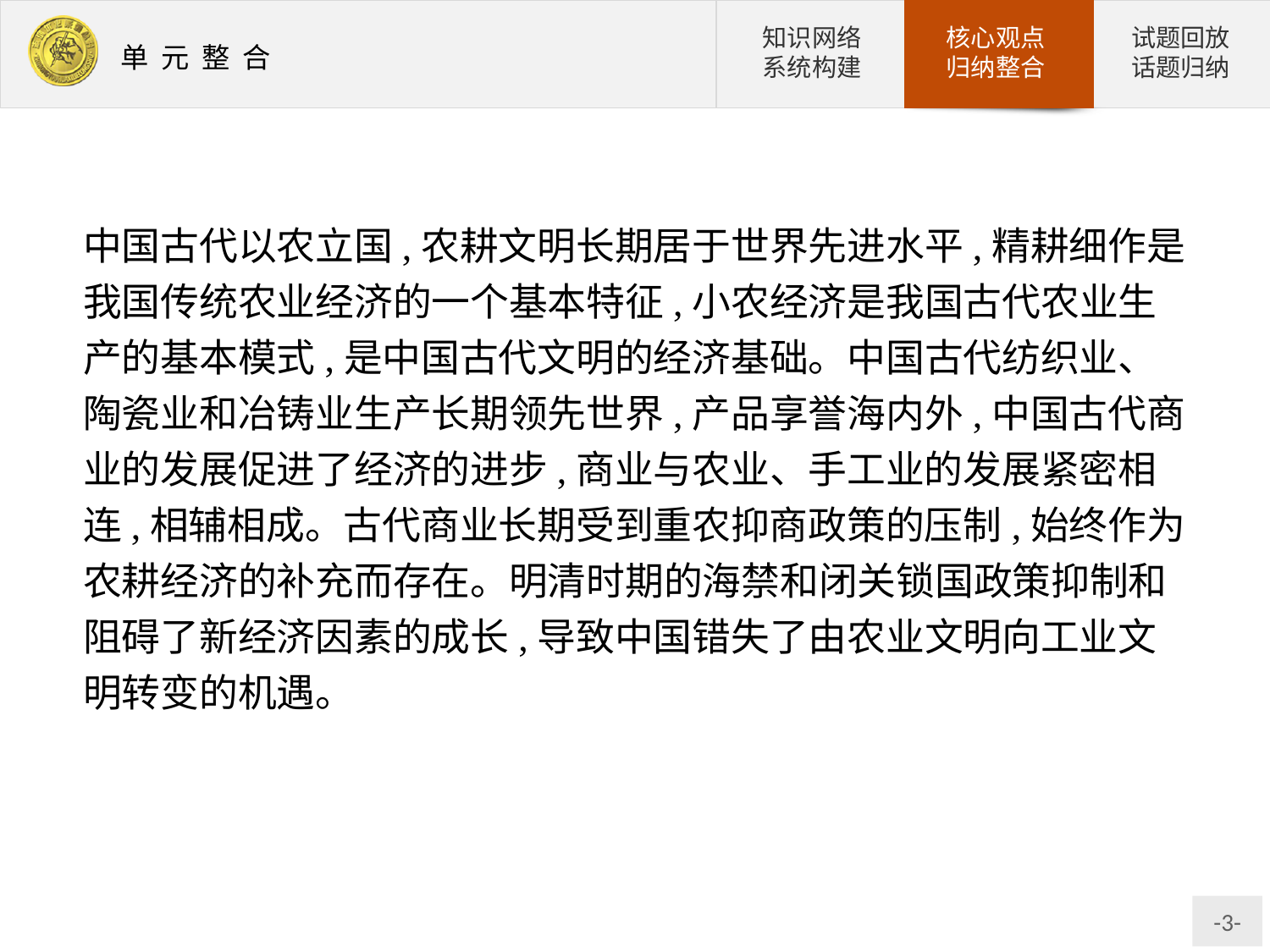

中国古代以农立国,农耕文明长期居于世界先进水平,精耕细作是我国传统农业经济的一个基本特征,小农经济是我国古代农业生产的基本模式,是中国古代文明的经济基础。中国古代纺织业、陶瓷业和冶铸业生产长期领先世界,产品享誉海内外,中国古代商业的发展促进了经济的进步,商业与农业、手工业的发展紧密相连,相辅相成。古代商业长期受到重农抑商政策的压制,始终作为农耕经济的补充而存在。明清时期的海禁和闭关锁国政策抑制和阻碍了新经济因素的成长,导致中国错失了由农业文明向工业文明转变的机遇。